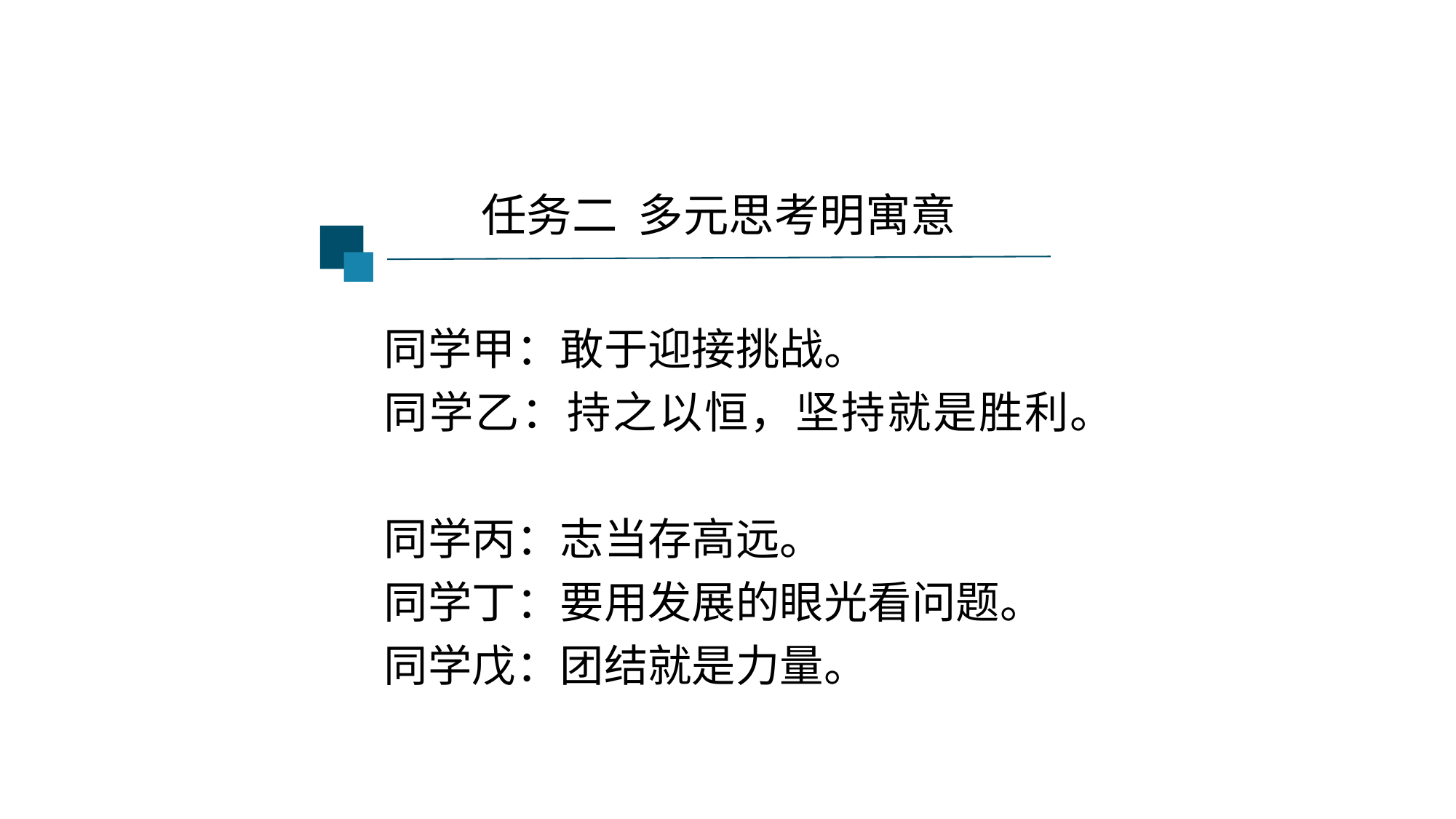

任务二  多元思考明寓意

同学甲：敢于迎接挑战。
同学乙：持之以恒，坚持就是胜利。
同学丙：志当存高远。
同学丁：要用发展的眼光看问题。
同学戊：团结就是力量。